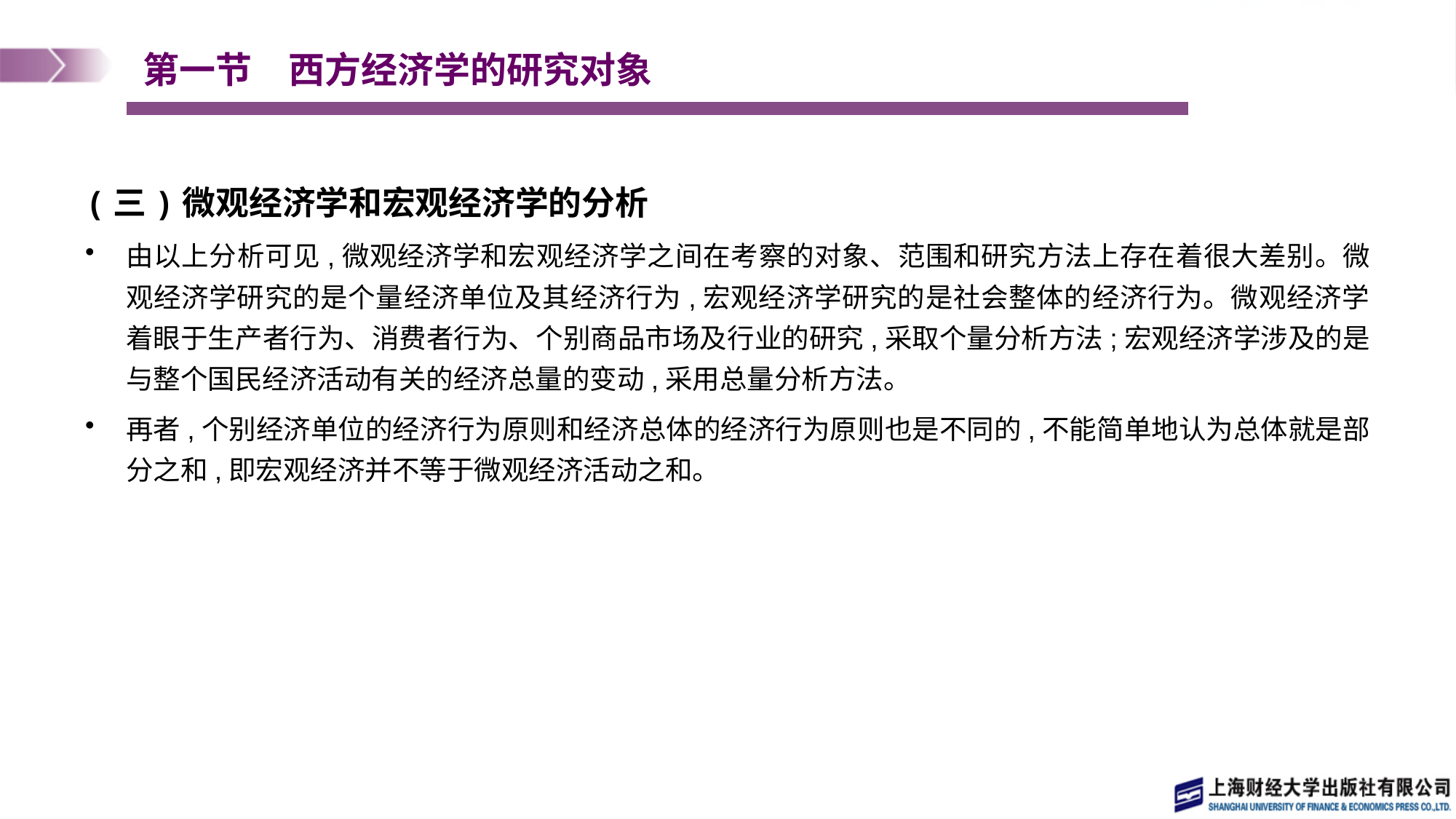

# 第一节　西方经济学的研究对象
(三)微观经济学和宏观经济学的分析
由以上分析可见,微观经济学和宏观经济学之间在考察的对象、范围和研究方法上存在着很大差别。微观经济学研究的是个量经济单位及其经济行为,宏观经济学研究的是社会整体的经济行为。微观经济学着眼于生产者行为、消费者行为、个别商品市场及行业的研究,采取个量分析方法;宏观经济学涉及的是与整个国民经济活动有关的经济总量的变动,采用总量分析方法。
再者,个别经济单位的经济行为原则和经济总体的经济行为原则也是不同的,不能简单地认为总体就是部分之和,即宏观经济并不等于微观经济活动之和。